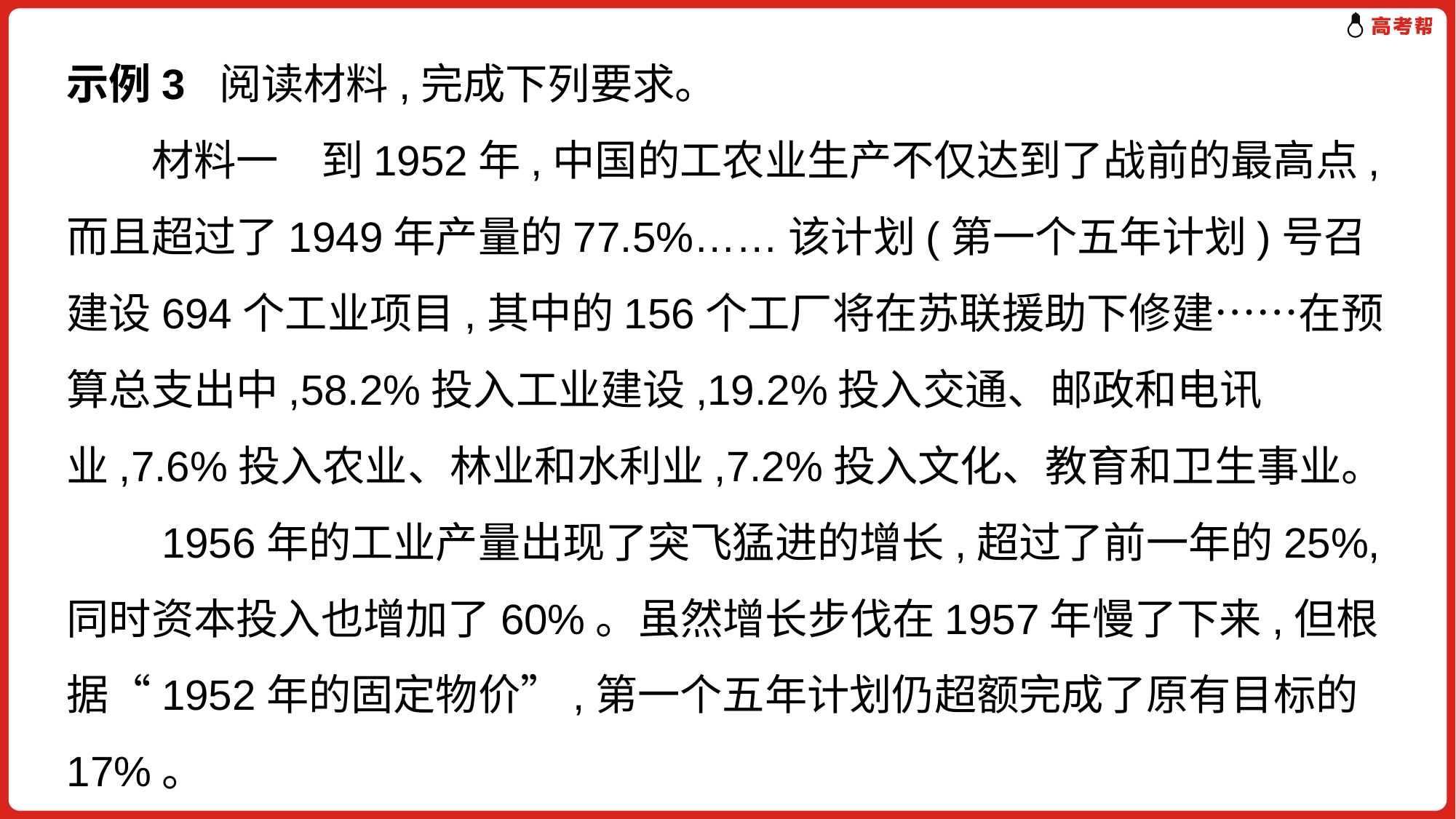

示例3  阅读材料,完成下列要求。
　　材料一　到1952年,中国的工农业生产不仅达到了战前的最高点,而且超过了1949年产量的77.5%……该计划(第一个五年计划)号召建设694个工业项目,其中的156个工厂将在苏联援助下修建……在预算总支出中,58.2%投入工业建设,19.2%投入交通、邮政和电讯业,7.6%投入农业、林业和水利业,7.2%投入文化、教育和卫生事业。
　　1956年的工业产量出现了突飞猛进的增长,超过了前一年的25%,同时资本投入也增加了60%。虽然增长步伐在1957年慢了下来,但根据“1952年的固定物价”,第一个五年计划仍超额完成了原有目标的17%。